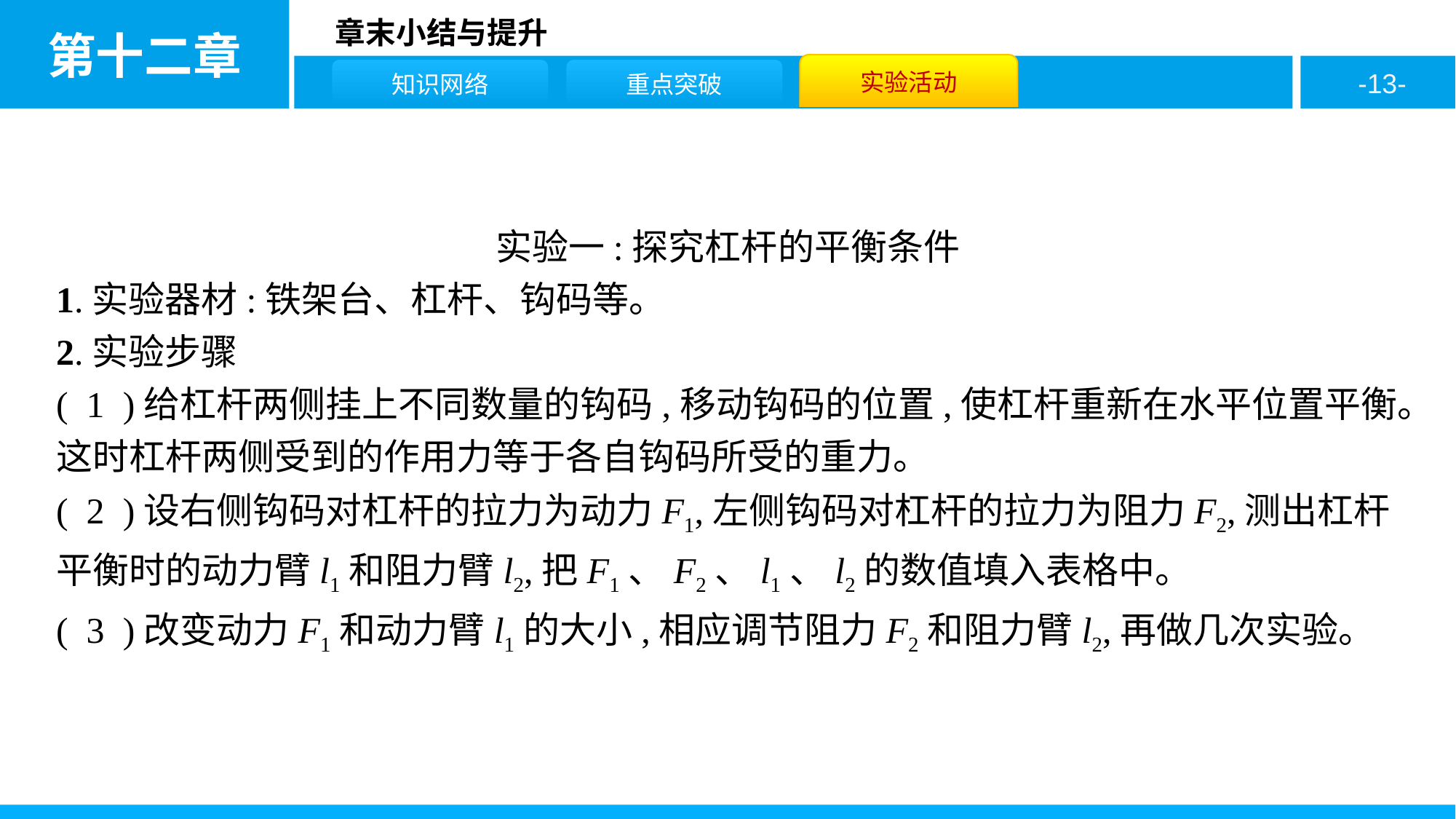

实验一:探究杠杆的平衡条件
1.实验器材:铁架台、杠杆、钩码等。
2.实验步骤
(  1  )给杠杆两侧挂上不同数量的钩码,移动钩码的位置,使杠杆重新在水平位置平衡。这时杠杆两侧受到的作用力等于各自钩码所受的重力。
(  2  )设右侧钩码对杠杆的拉力为动力F1,左侧钩码对杠杆的拉力为阻力F2,测出杠杆平衡时的动力臂l1和阻力臂l2,把F1、F2、l1、l2的数值填入表格中。
(  3  )改变动力F1和动力臂l1的大小,相应调节阻力F2和阻力臂l2,再做几次实验。